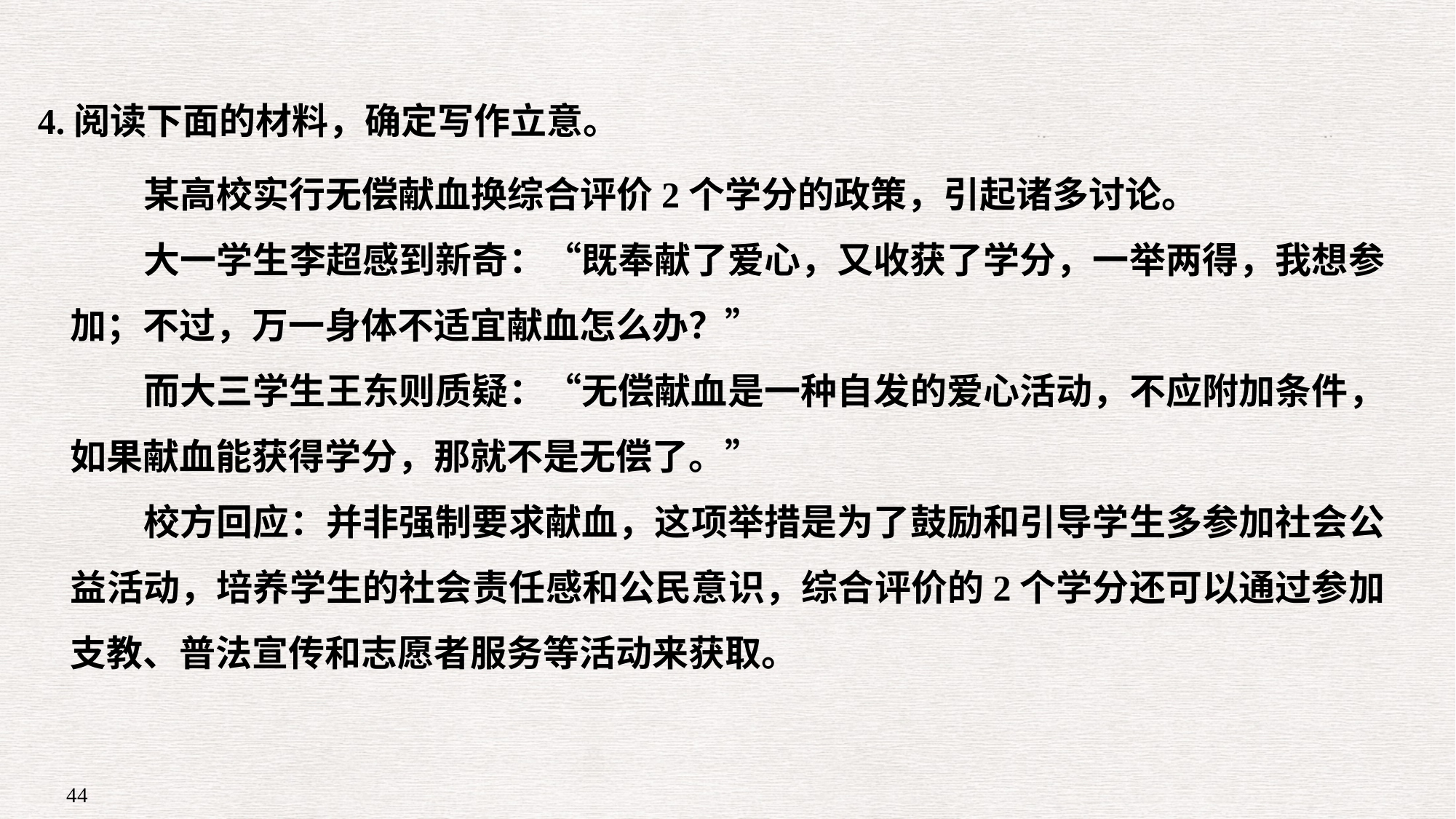

4.阅读下面的材料，确定写作立意。
某高校实行无偿献血换综合评价2个学分的政策，引起诸多讨论。
大一学生李超感到新奇：“既奉献了爱心，又收获了学分，一举两得，我想参加；不过，万一身体不适宜献血怎么办？”
而大三学生王东则质疑：“无偿献血是一种自发的爱心活动，不应附加条件，如果献血能获得学分，那就不是无偿了。”
校方回应：并非强制要求献血，这项举措是为了鼓励和引导学生多参加社会公益活动，培养学生的社会责任感和公民意识，综合评价的2个学分还可以通过参加支教、普法宣传和志愿者服务等活动来获取。